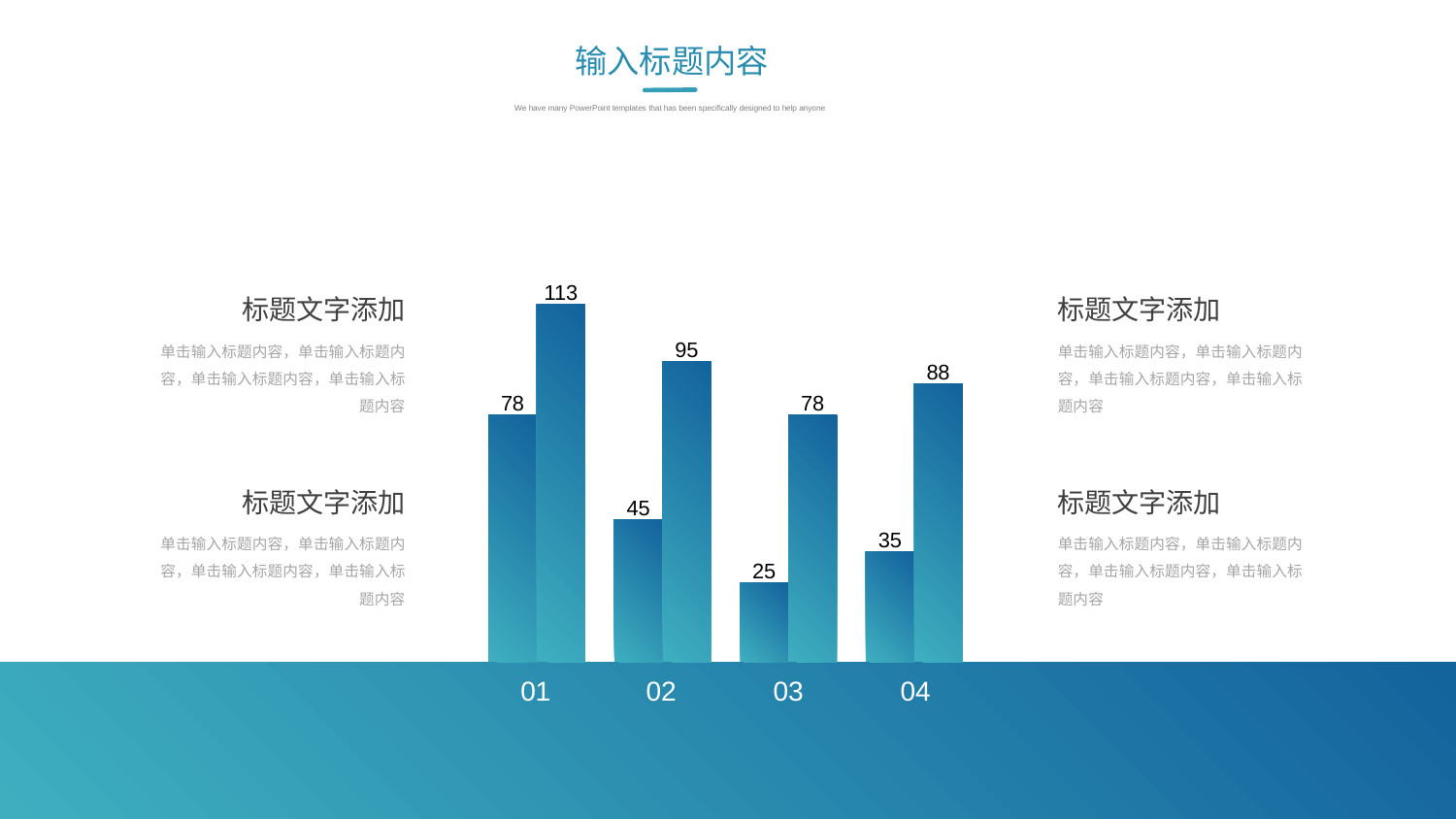

输入标题内容
We have many PowerPoint templates that has been specifically designed to help anyone
标题文字添加
单击输入标题内容，单击输入标题内容，单击输入标题内容，单击输入标题内容
标题文字添加
单击输入标题内容，单击输入标题内容，单击输入标题内容，单击输入标题内容
113

95
88
78
78
45
35
25
01
02
03
04
标题文字添加
单击输入标题内容，单击输入标题内容，单击输入标题内容，单击输入标题内容
标题文字添加
单击输入标题内容，单击输入标题内容，单击输入标题内容，单击输入标题内容